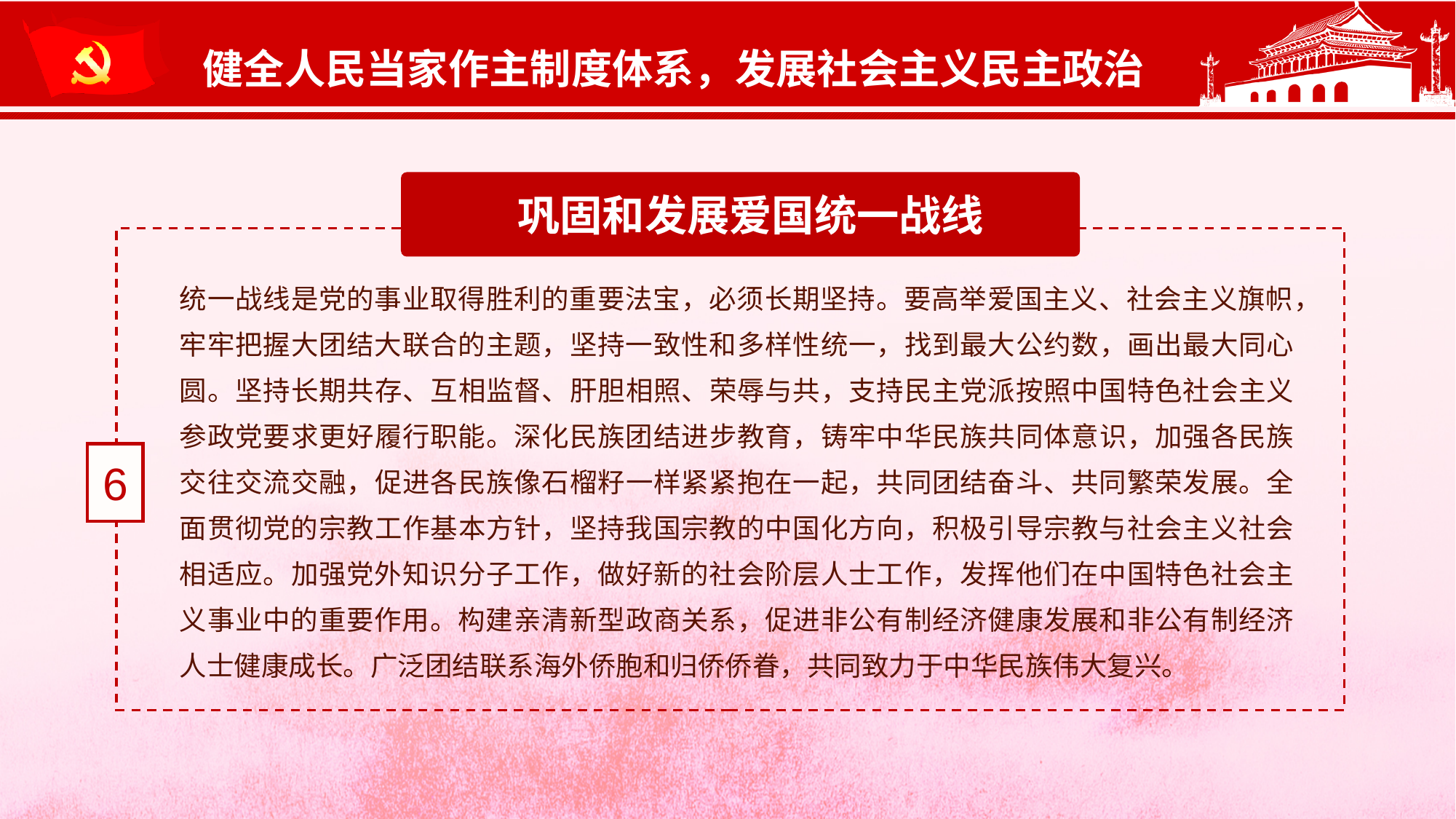

健全人民当家作主制度体系，发展社会主义民主政治

巩固和发展爱国统一战线

统一战线是党的事业取得胜利的重要法宝，必须长期坚持。要高举爱国主义、社会主义旗帜，牢牢把握大团结大联合的主题，坚持一致性和多样性统一，找到最大公约数，画出最大同心圆。坚持长期共存、互相监督、肝胆相照、荣辱与共，支持民主党派按照中国特色社会主义参政党要求更好履行职能。深化民族团结进步教育，铸牢中华民族共同体意识，加强各民族交往交流交融，促进各民族像石榴籽一样紧紧抱在一起，共同团结奋斗、共同繁荣发展。全面贯彻党的宗教工作基本方针，坚持我国宗教的中国化方向，积极引导宗教与社会主义社会相适应。加强党外知识分子工作，做好新的社会阶层人士工作，发挥他们在中国特色社会主义事业中的重要作用。构建亲清新型政商关系，促进非公有制经济健康发展和非公有制经济人士健康成长。广泛团结联系海外侨胞和归侨侨眷，共同致力于中华民族伟大复兴。
6